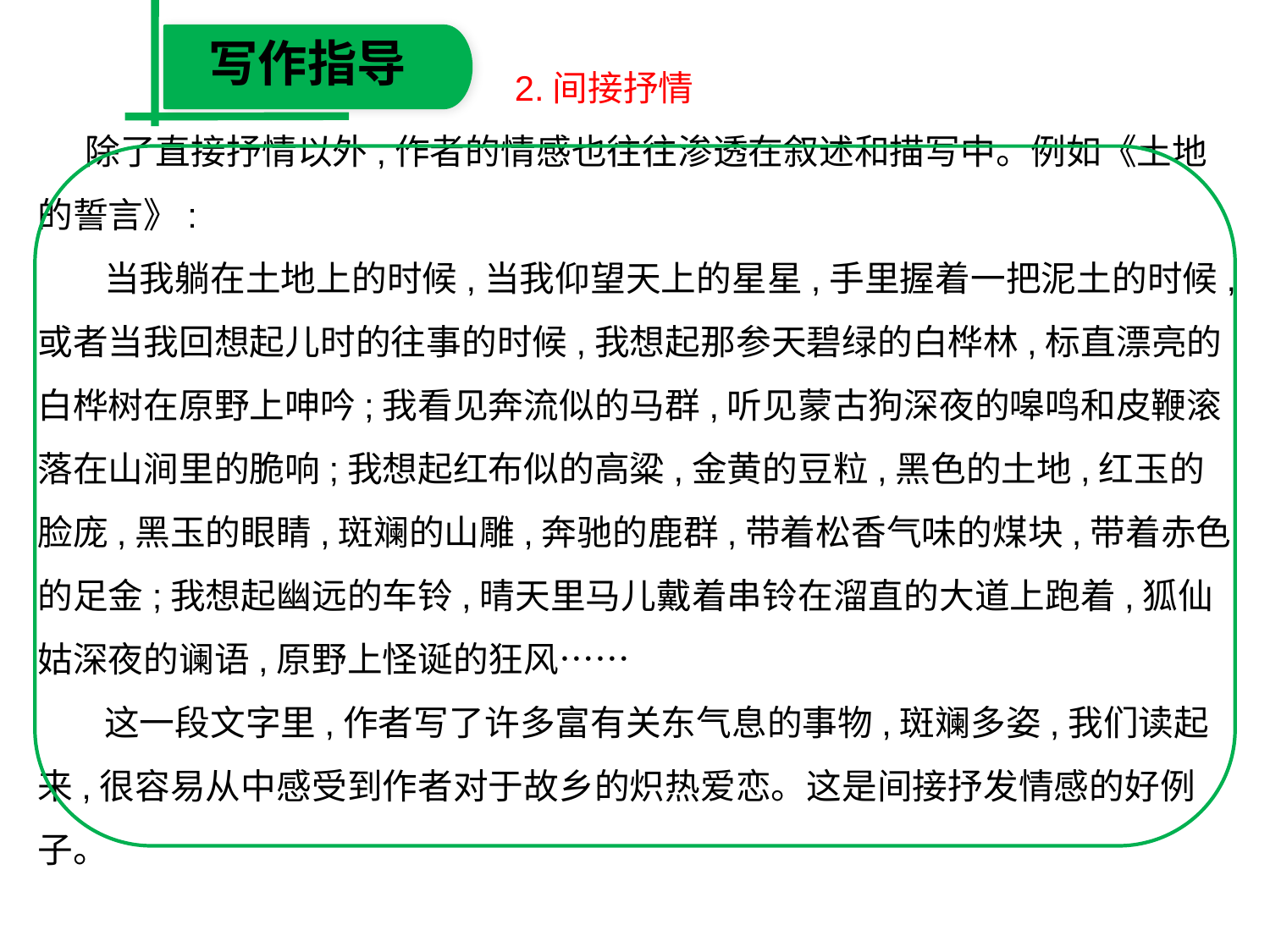

写作指导
                                                 2.间接抒情
     除了直接抒情以外,作者的情感也往往渗透在叙述和描写中。例如《土地
的誓言》:
　    当我躺在土地上的时候,当我仰望天上的星星,手里握着一把泥土的时候,或者当我回想起儿时的往事的时候,我想起那参天碧绿的白桦林,标直漂亮的白桦树在原野上呻吟;我看见奔流似的马群,听见蒙古狗深夜的嗥鸣和皮鞭滚落在山涧里的脆响;我想起红布似的高粱,金黄的豆粒,黑色的土地,红玉的脸庞,黑玉的眼睛,斑斓的山雕,奔驰的鹿群,带着松香气味的煤块,带着赤色的足金;我想起幽远的车铃,晴天里马儿戴着串铃在溜直的大道上跑着,狐仙姑深夜的谰语,原野上怪诞的狂风……
　    这一段文字里,作者写了许多富有关东气息的事物,斑斓多姿,我们读起来,很容易从中感受到作者对于故乡的炽热爱恋。这是间接抒发情感的好例子。